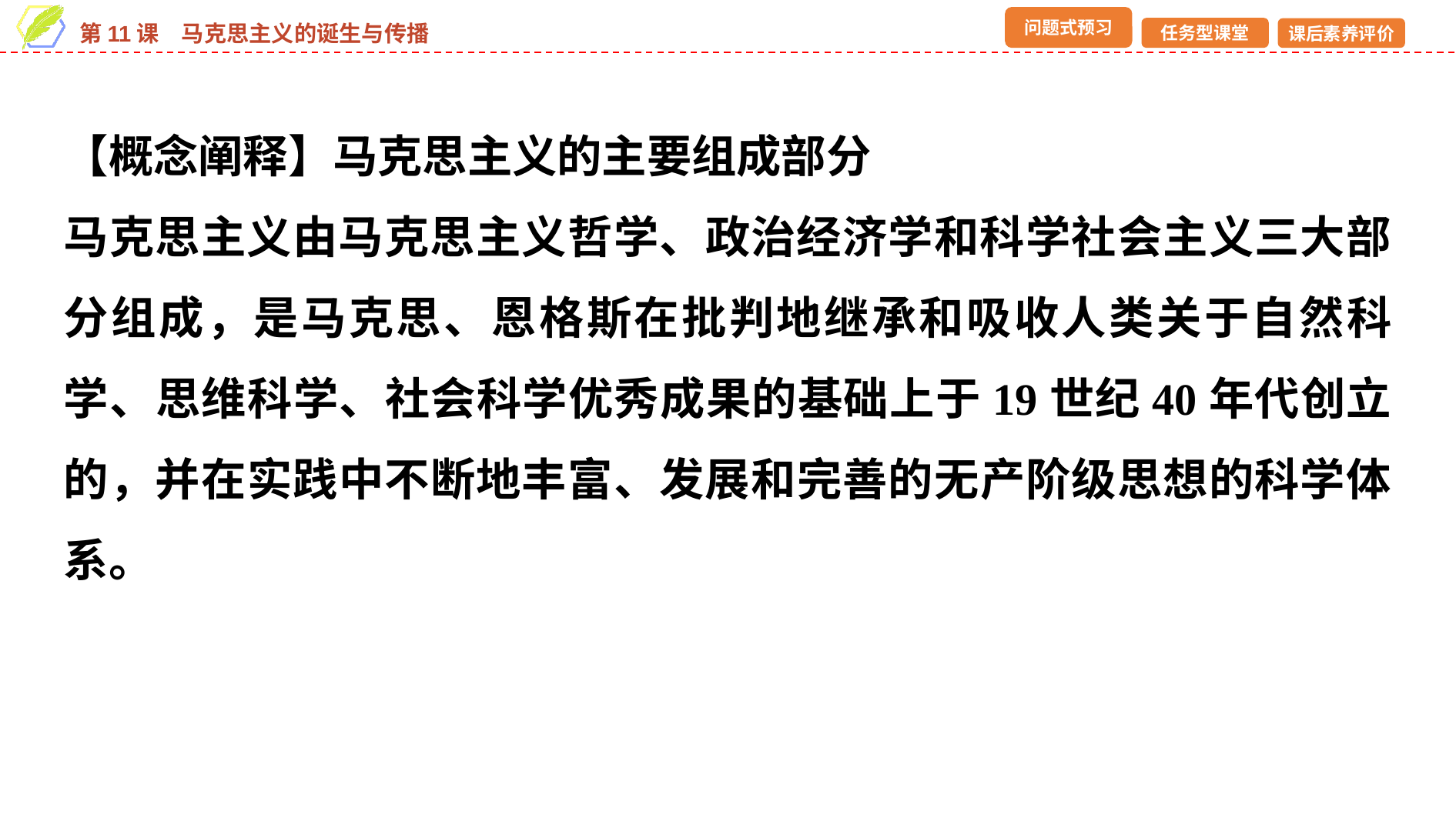

【概念阐释】马克思主义的主要组成部分
马克思主义由马克思主义哲学、政治经济学和科学社会主义三大部分组成，是马克思、恩格斯在批判地继承和吸收人类关于自然科学、思维科学、社会科学优秀成果的基础上于19世纪40年代创立的，并在实践中不断地丰富、发展和完善的无产阶级思想的科学体系。